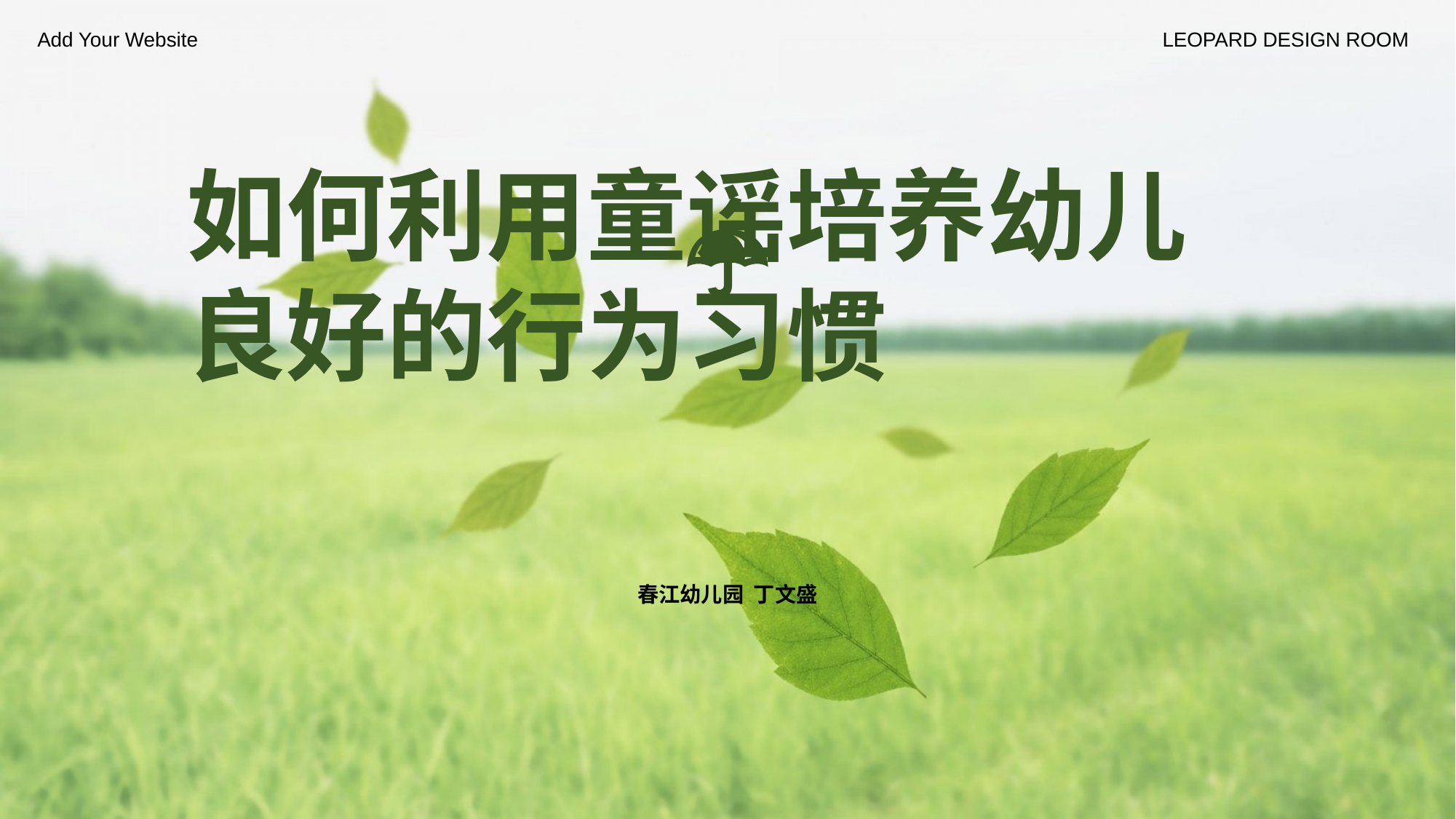

Add Your Website
LEOPARD DESIGN ROOM
如何利用童谣培养幼儿良好的行为习惯

春江幼儿园  丁文盛